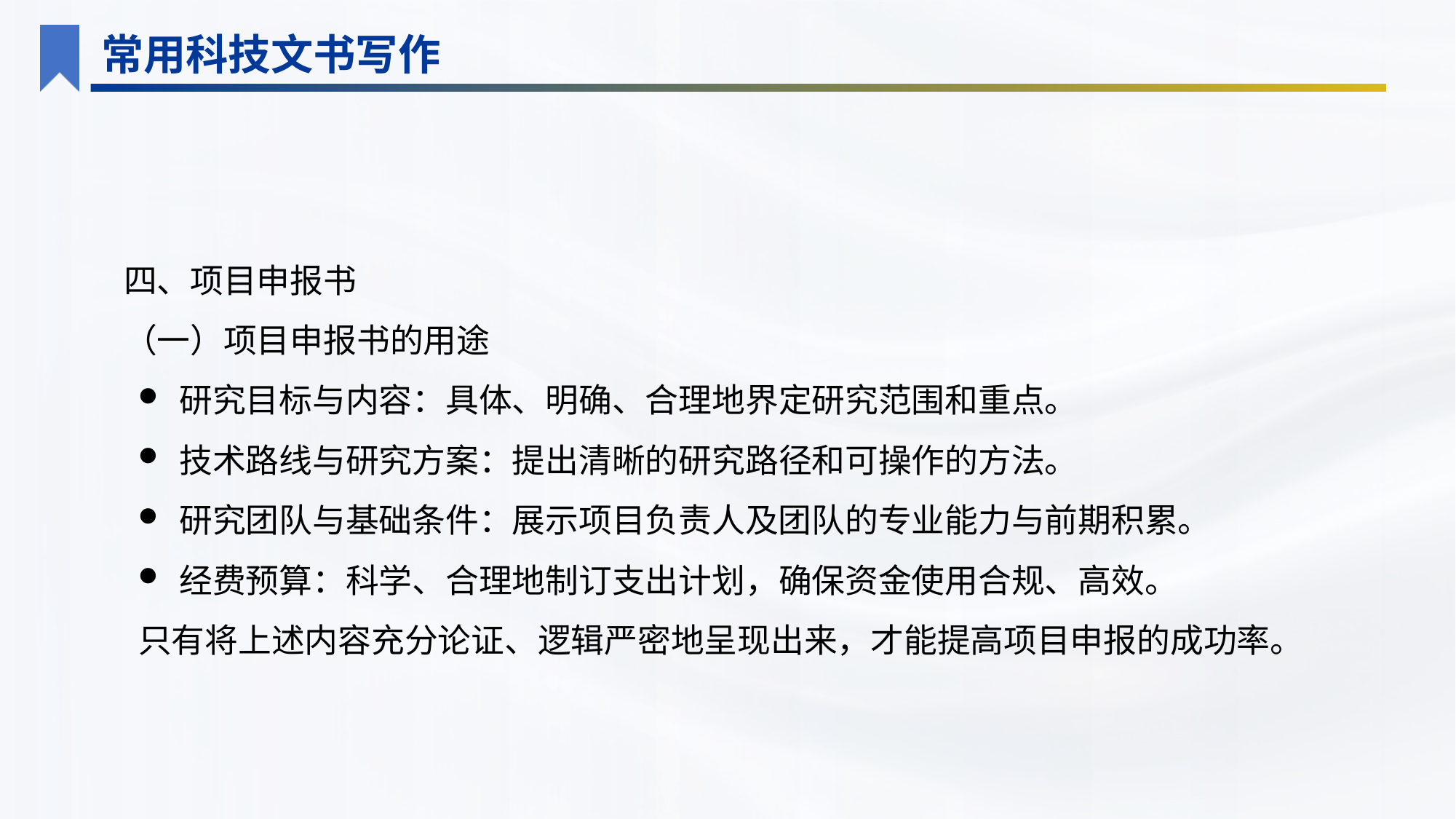

常用科技文书写作
四、项目申报书
（一）项目申报书的用途
研究目标与内容：具体、明确、合理地界定研究范围和重点。
技术路线与研究方案：提出清晰的研究路径和可操作的方法。
研究团队与基础条件：展示项目负责人及团队的专业能力与前期积累。
经费预算：科学、合理地制订支出计划，确保资金使用合规、高效。
只有将上述内容充分论证、逻辑严密地呈现出来，才能提高项目申报的成功率。